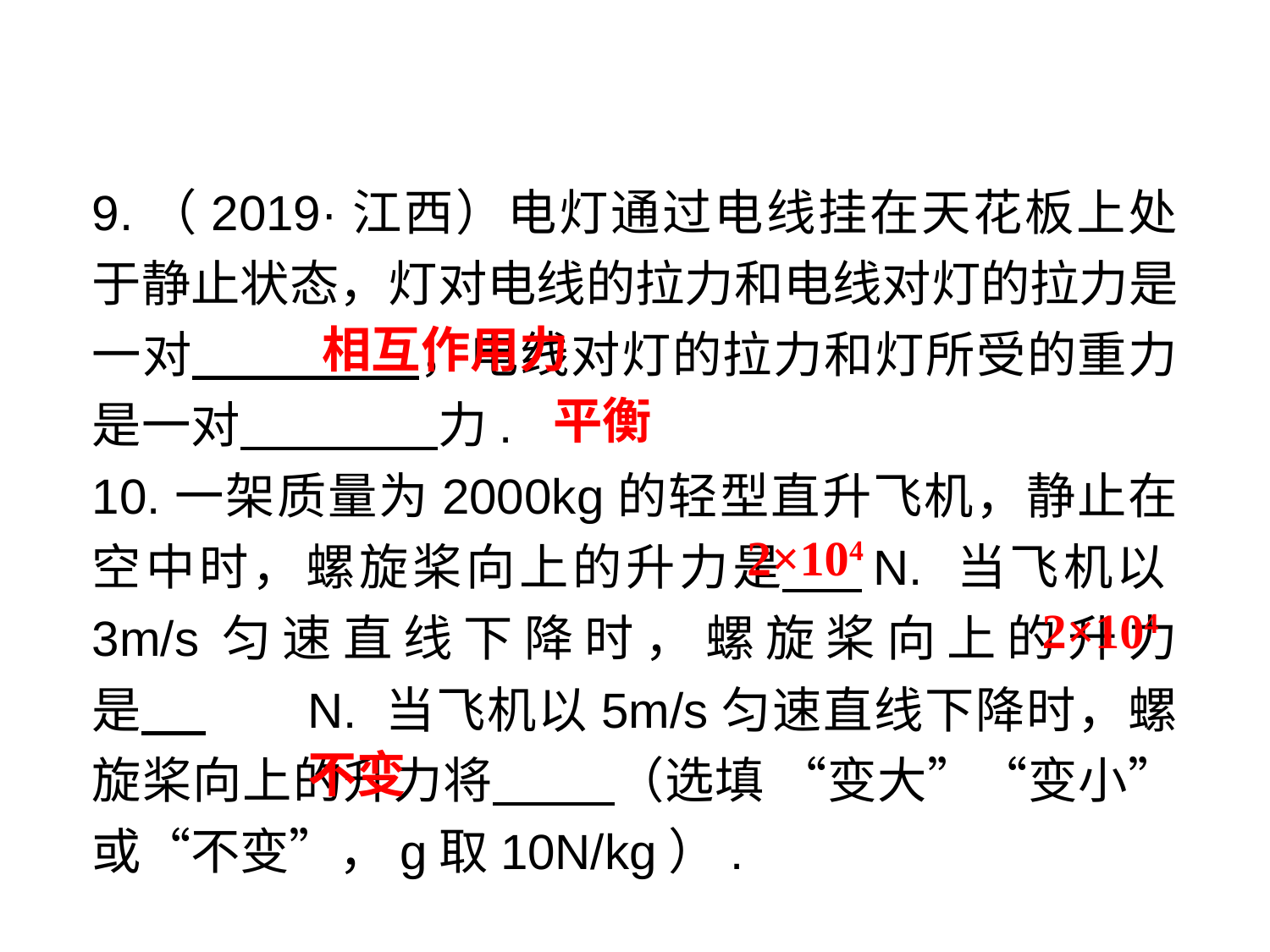

9.（2019·江西）电灯通过电线挂在天花板上处于静止状态，灯对电线的拉力和电线对灯的拉力是一对     　     　，电线对灯的拉力和灯所受的重力是一对     　    　力.
10.一架质量为2000kg的轻型直升飞机，静止在空中时，螺旋桨向上的升力是     N. 当飞机以3m/s匀速直线下降时，螺旋桨向上的升力是     .　N. 当飞机以5m/s匀速直线下降时，螺旋桨向上的升力将     　 （选填 “变大”“变小”或“不变”，g取10N/kg）.
相互作用力
平衡
2×104
2×104
不变